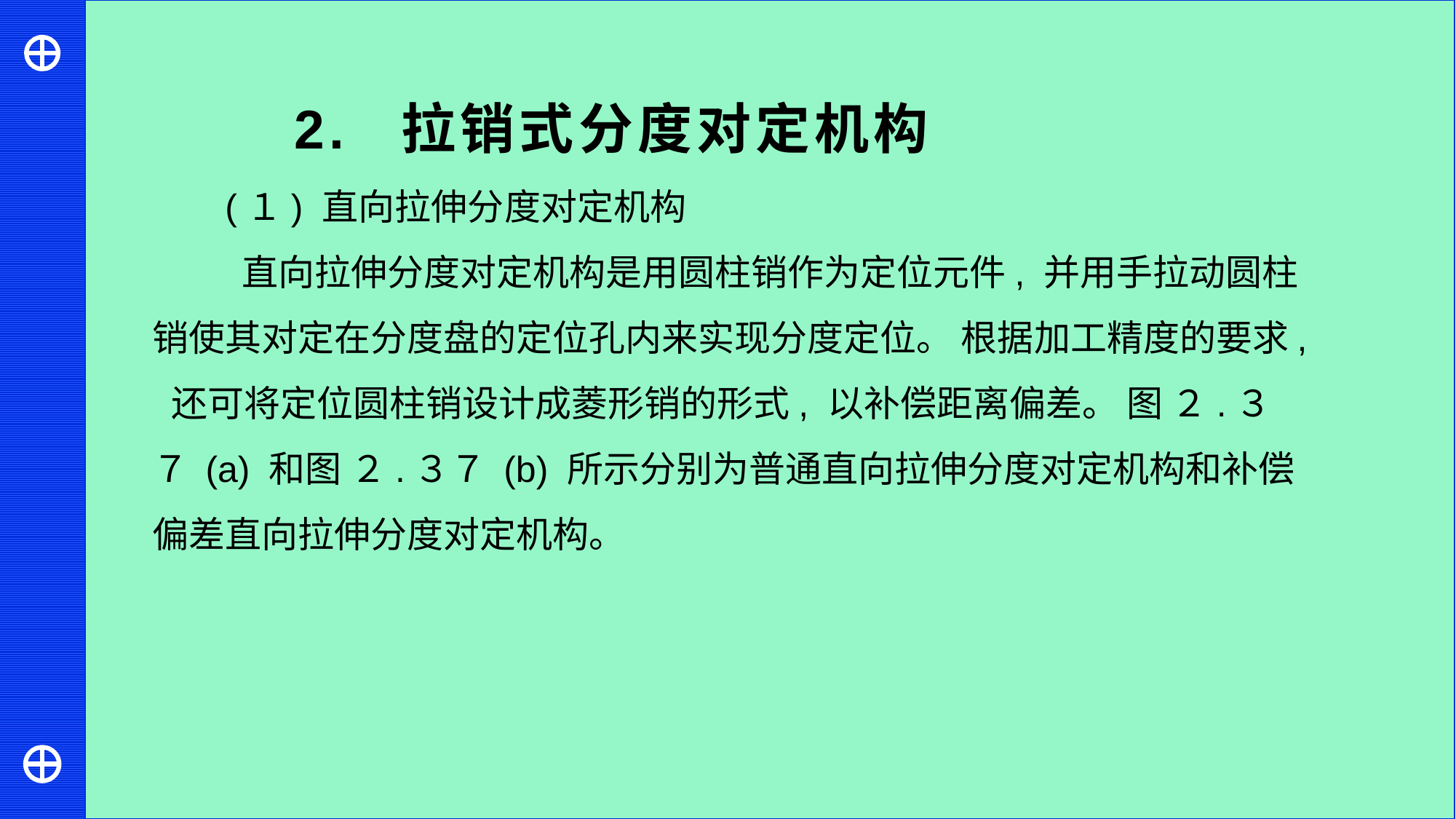

2.  拉销式分度对定机构
(１) 直向拉伸分度对定机构
 直向拉伸分度对定机构是用圆柱销作为定位元件, 并用手拉动圆柱销使其对定在分度盘的定位孔内来实现分度定位。 根据加工精度的要求, 还可将定位圆柱销设计成菱形销的形式, 以补偿距离偏差。 图 ２.３７ (a) 和图 ２.３７ (b) 所示分别为普通直向拉伸分度对定机构和补偿偏差直向拉伸分度对定机构。